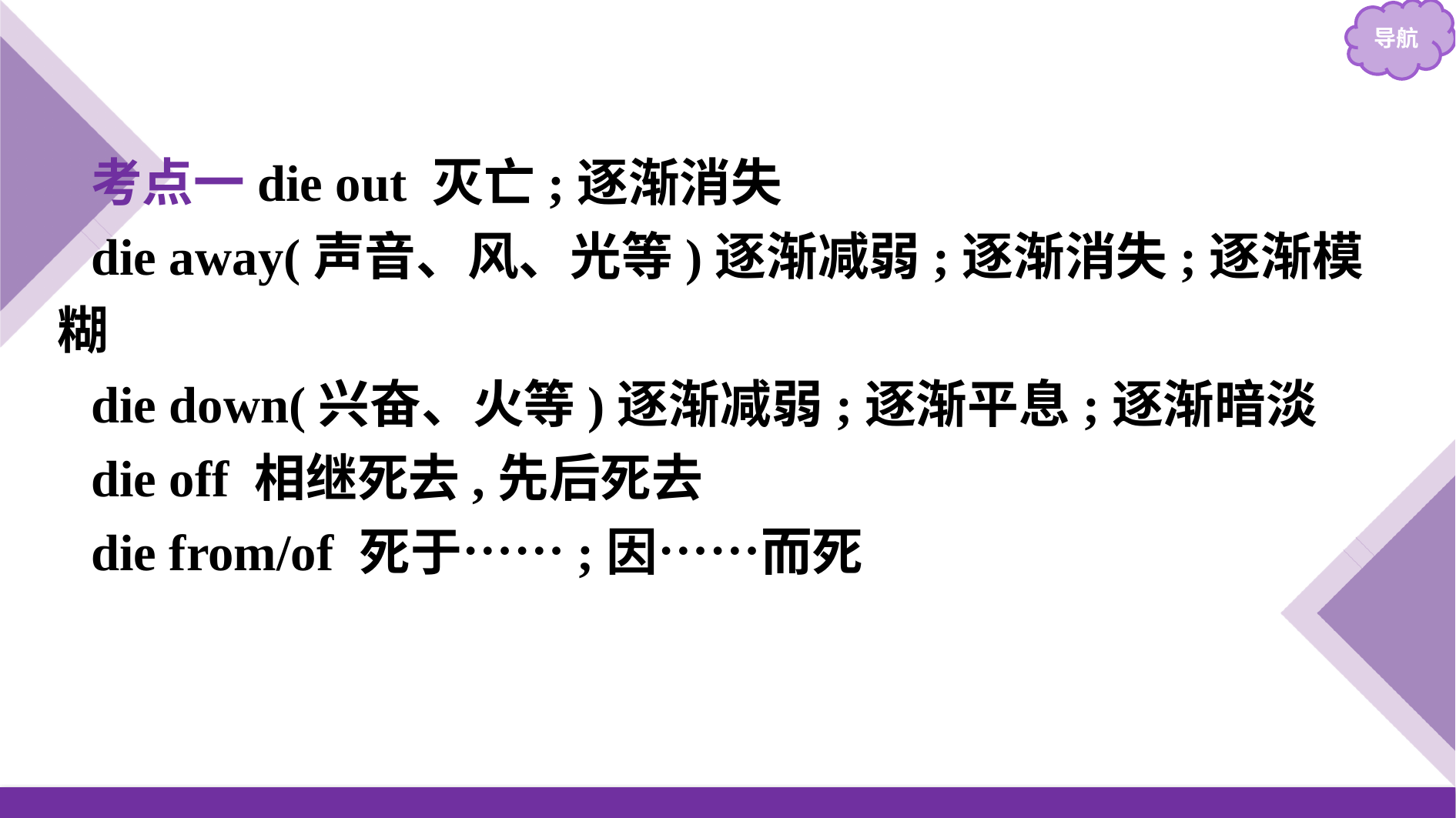

考点一die out 灭亡;逐渐消失
die away(声音、风、光等)逐渐减弱;逐渐消失;逐渐模糊
die down(兴奋、火等)逐渐减弱;逐渐平息;逐渐暗淡
die off 相继死去,先后死去
die from/of 死于……;因……而死